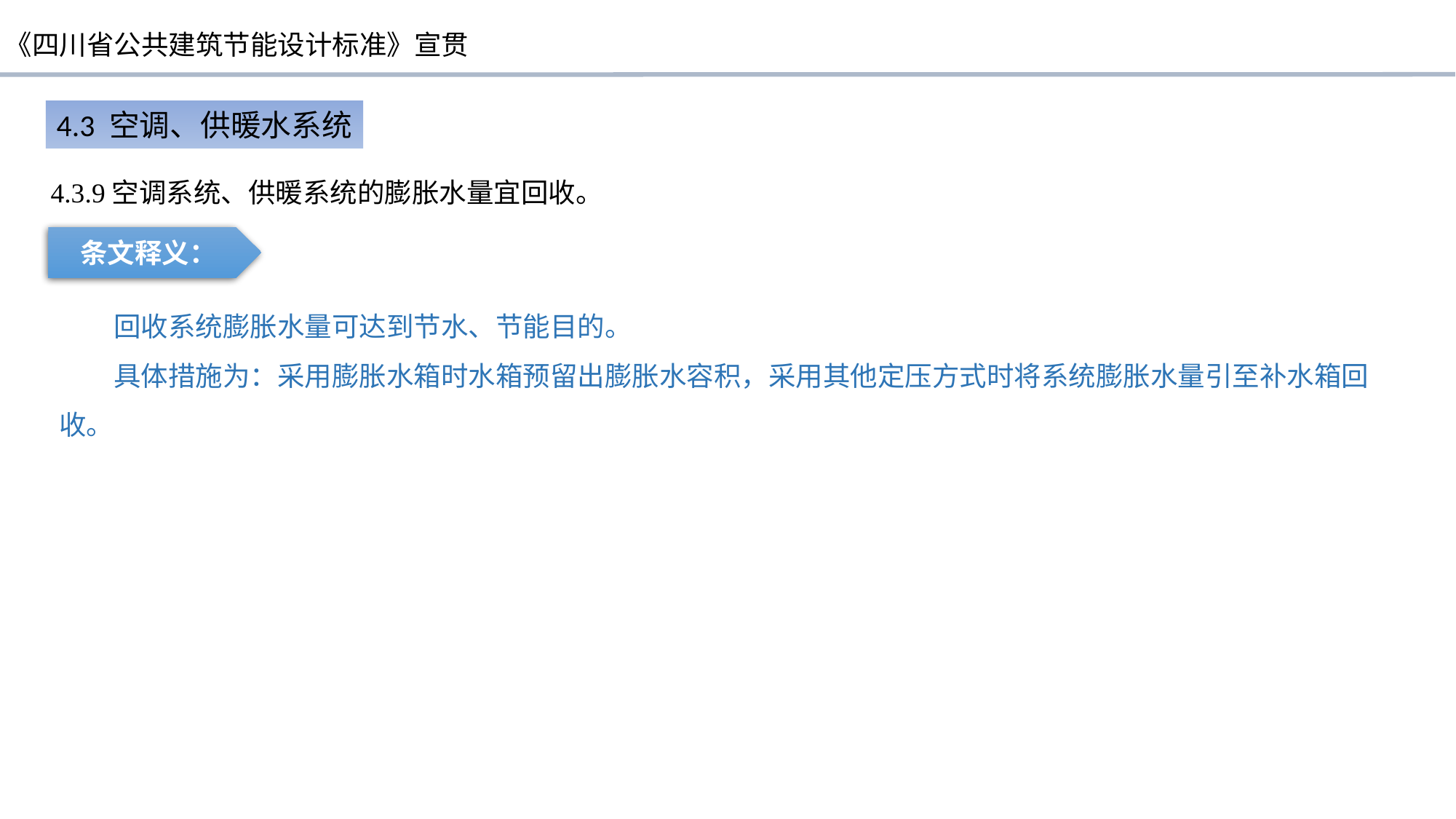

4.3 空调、供暖水系统
4.3.9空调系统、供暖系统的膨胀水量宜回收。
条文释义：

回收系统膨胀水量可达到节水、节能目的。
具体措施为：采用膨胀水箱时水箱预留出膨胀水容积，采用其他定压方式时将系统膨胀水量引至补水箱回收。